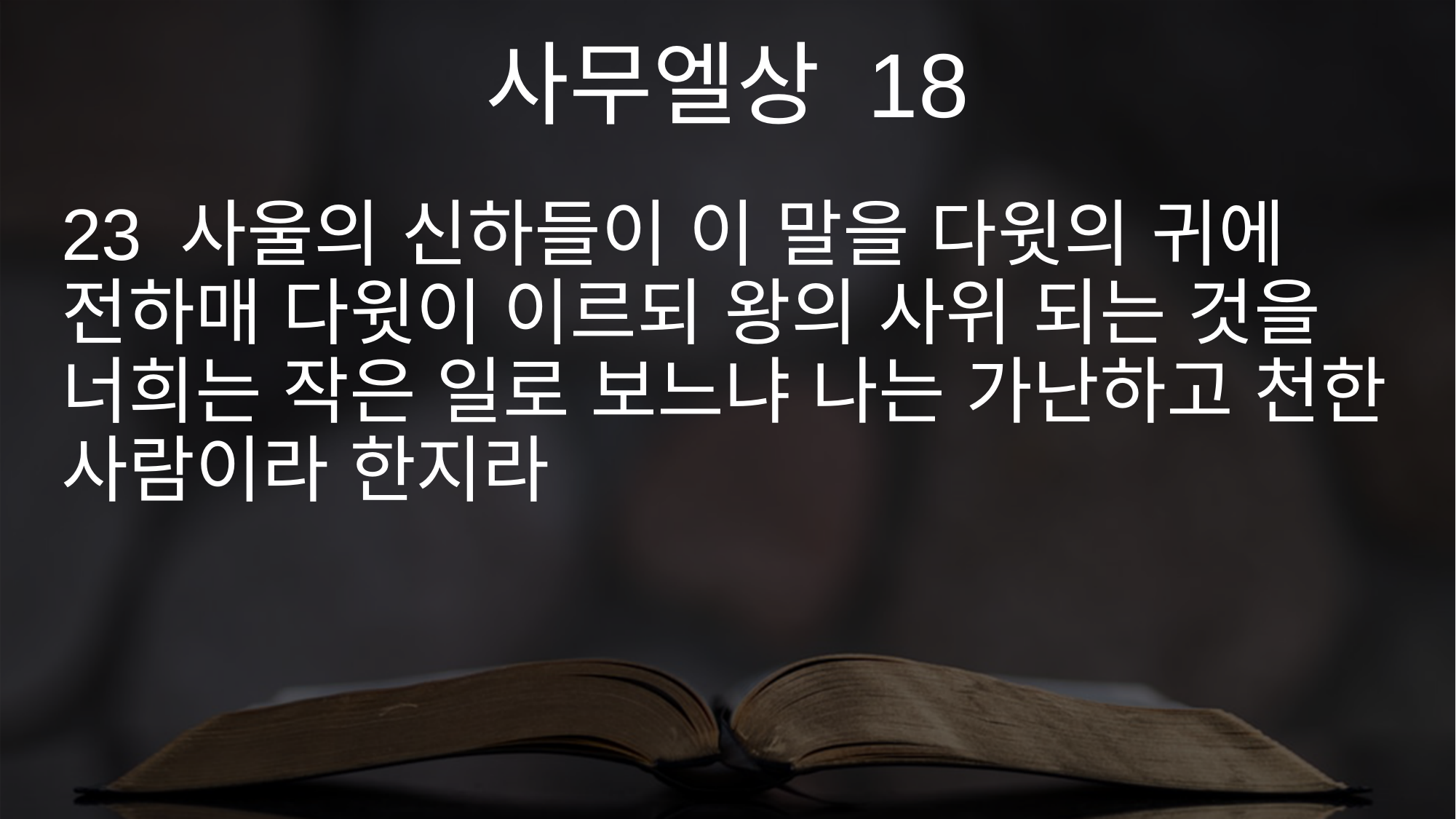

사무엘상 18
23 사울의 신하들이 이 말을 다윗의 귀에 전하매 다윗이 이르되 왕의 사위 되는 것을 너희는 작은 일로 보느냐 나는 가난하고 천한 사람이라 한지라